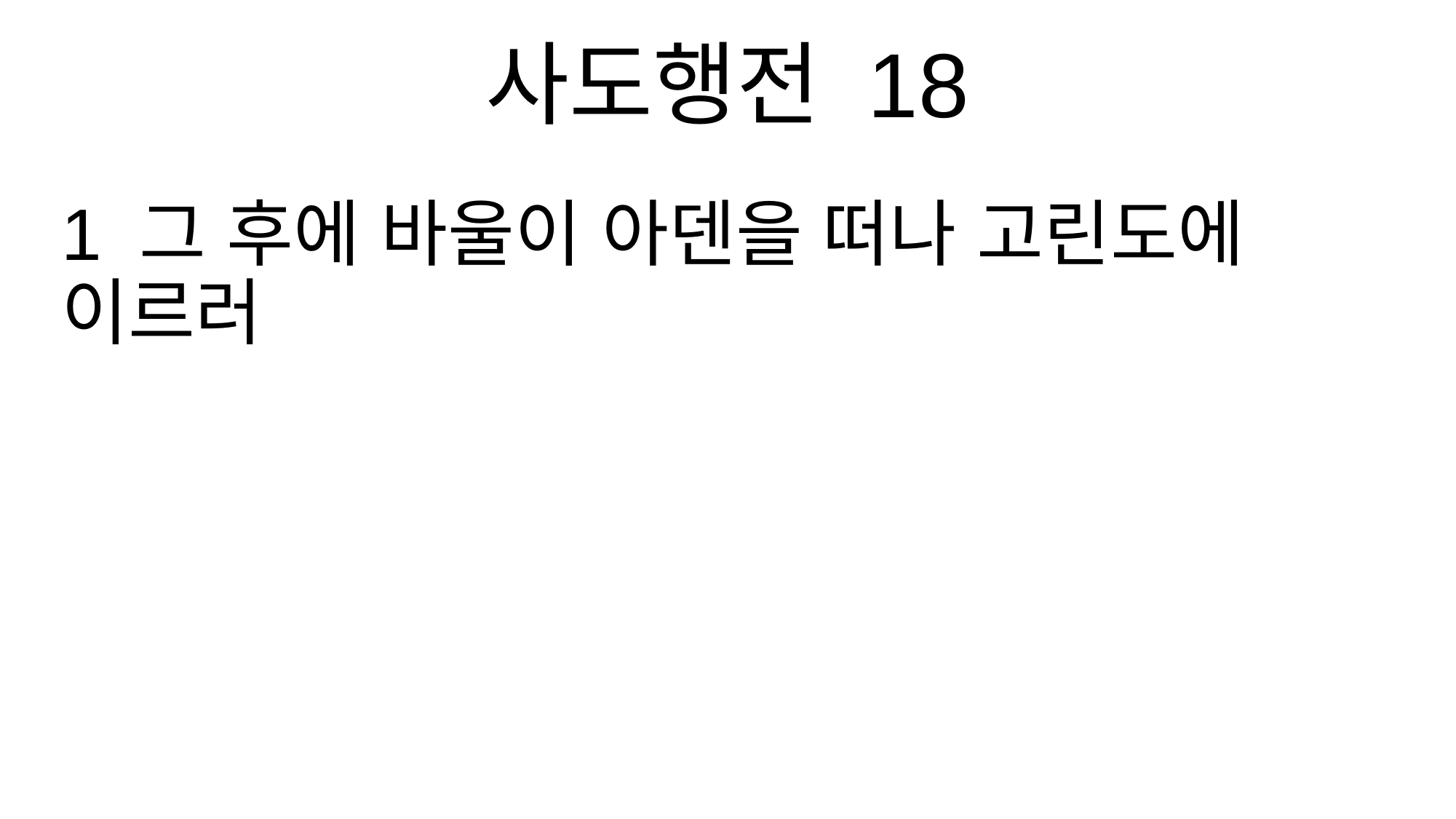

사도행전 18
1 그 후에 바울이 아덴을 떠나 고린도에 이르러